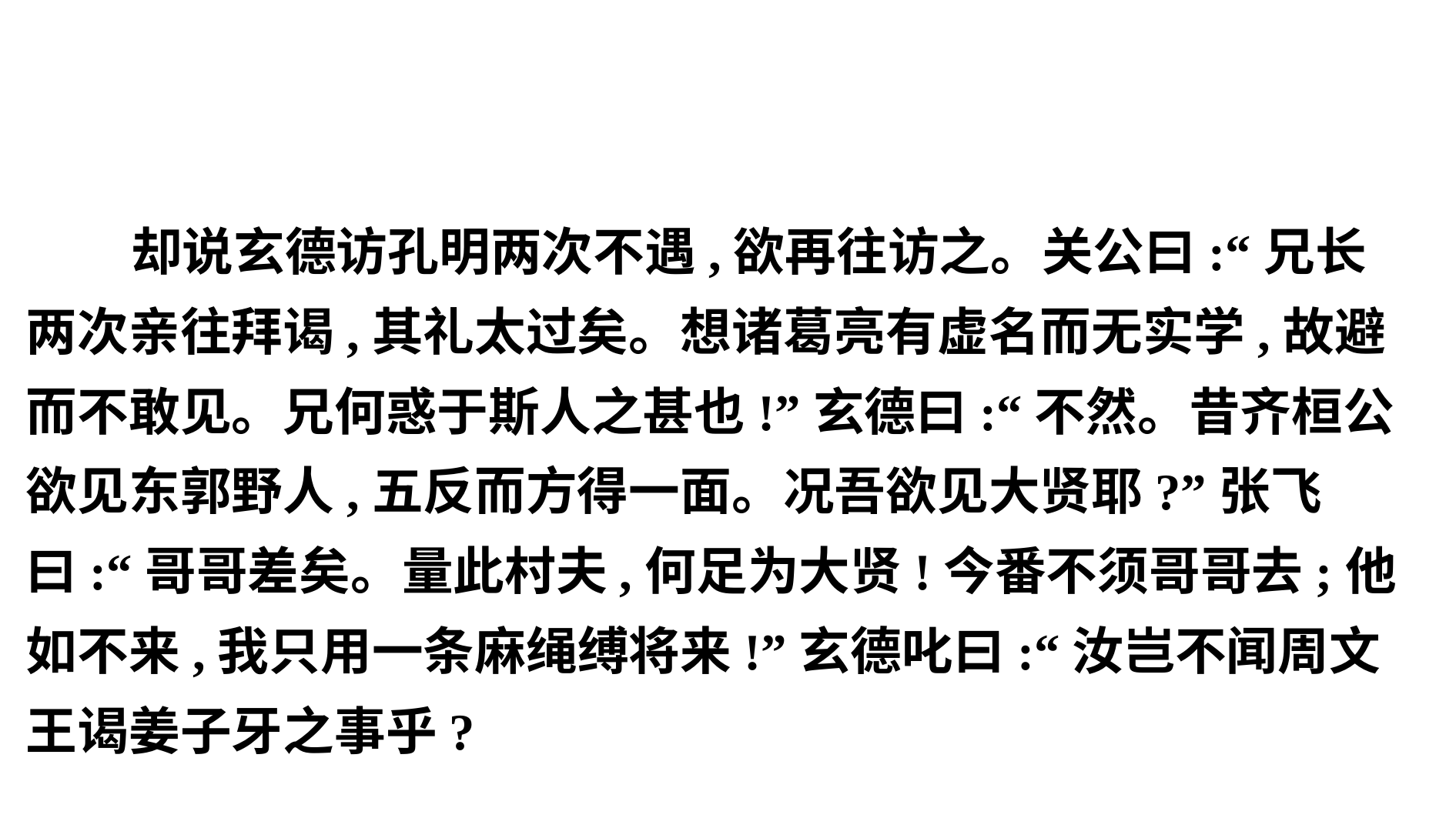

却说玄德访孔明两次不遇,欲再往访之。关公曰:“兄长两次亲往拜谒,其礼太过矣。想诸葛亮有虚名而无实学,故避而不敢见。兄何惑于斯人之甚也!”玄德曰:“不然。昔齐桓公欲见东郭野人,五反而方得一面。况吾欲见大贤耶?”张飞曰:“哥哥差矣。量此村夫,何足为大贤!今番不须哥哥去;他如不来,我只用一条麻绳缚将来!”玄德叱曰:“汝岂不闻周文王谒姜子牙之事乎?